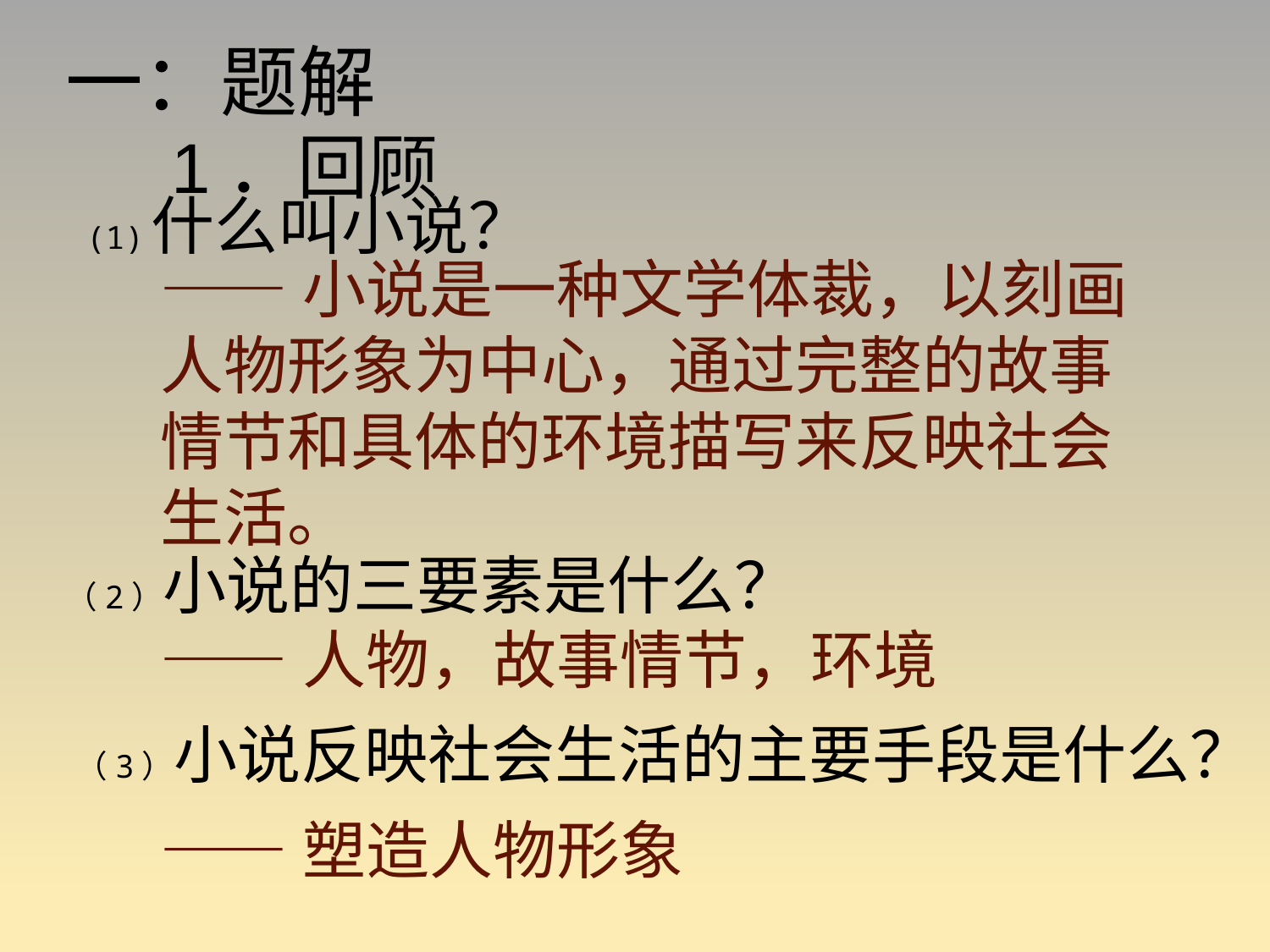

一：题解
1．回顾
(1)什么叫小说？
——小说是一种文学体裁，以刻画人物形象为中心，通过完整的故事情节和具体的环境描写来反映社会生活。
（2）小说的三要素是什么？
——人物，故事情节，环境
（3）小说反映社会生活的主要手段是什么？
——塑造人物形象